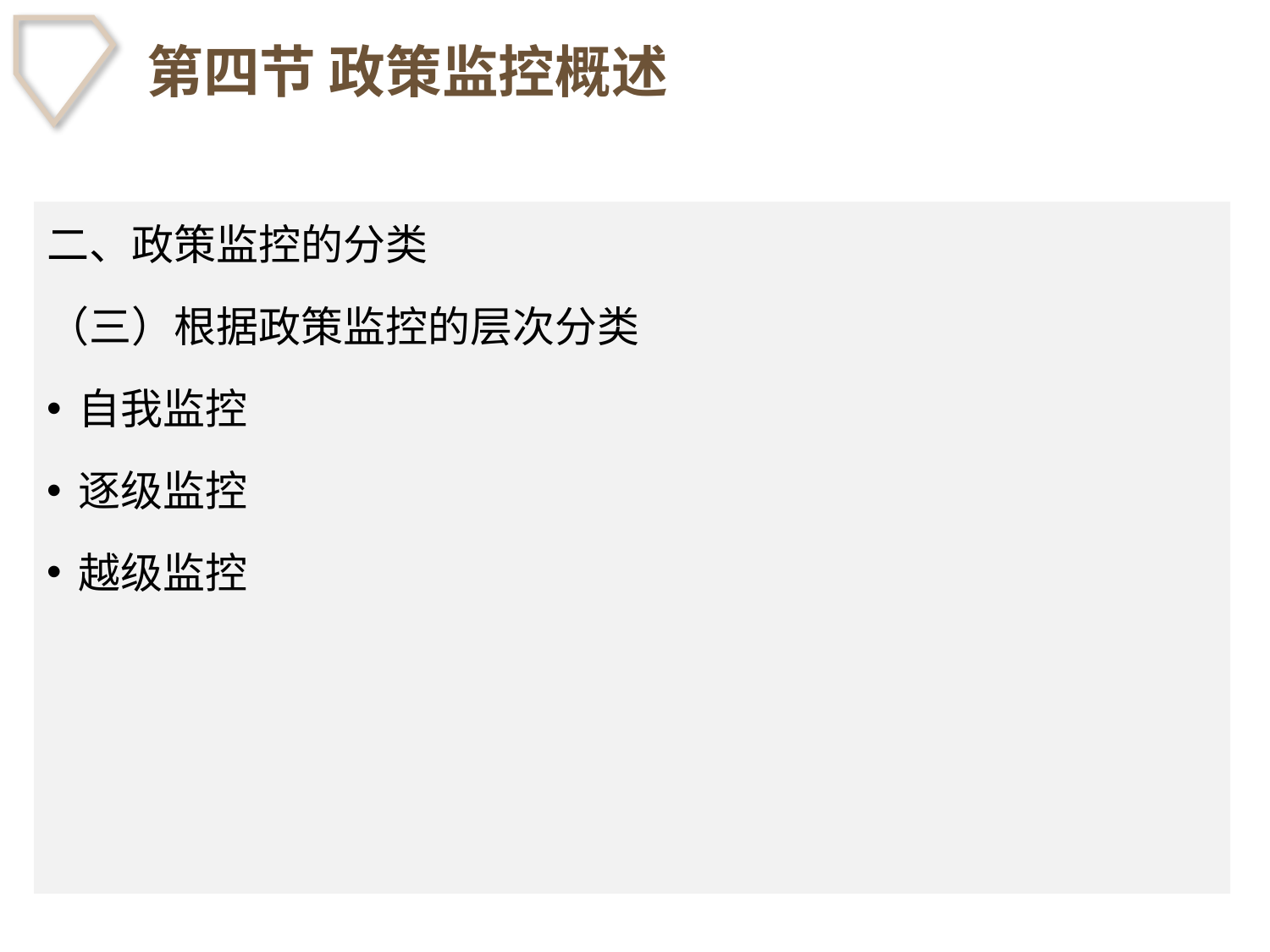

# 第四节 政策监控概述
二、政策监控的分类
（三）根据政策监控的层次分类
自我监控
逐级监控
越级监控